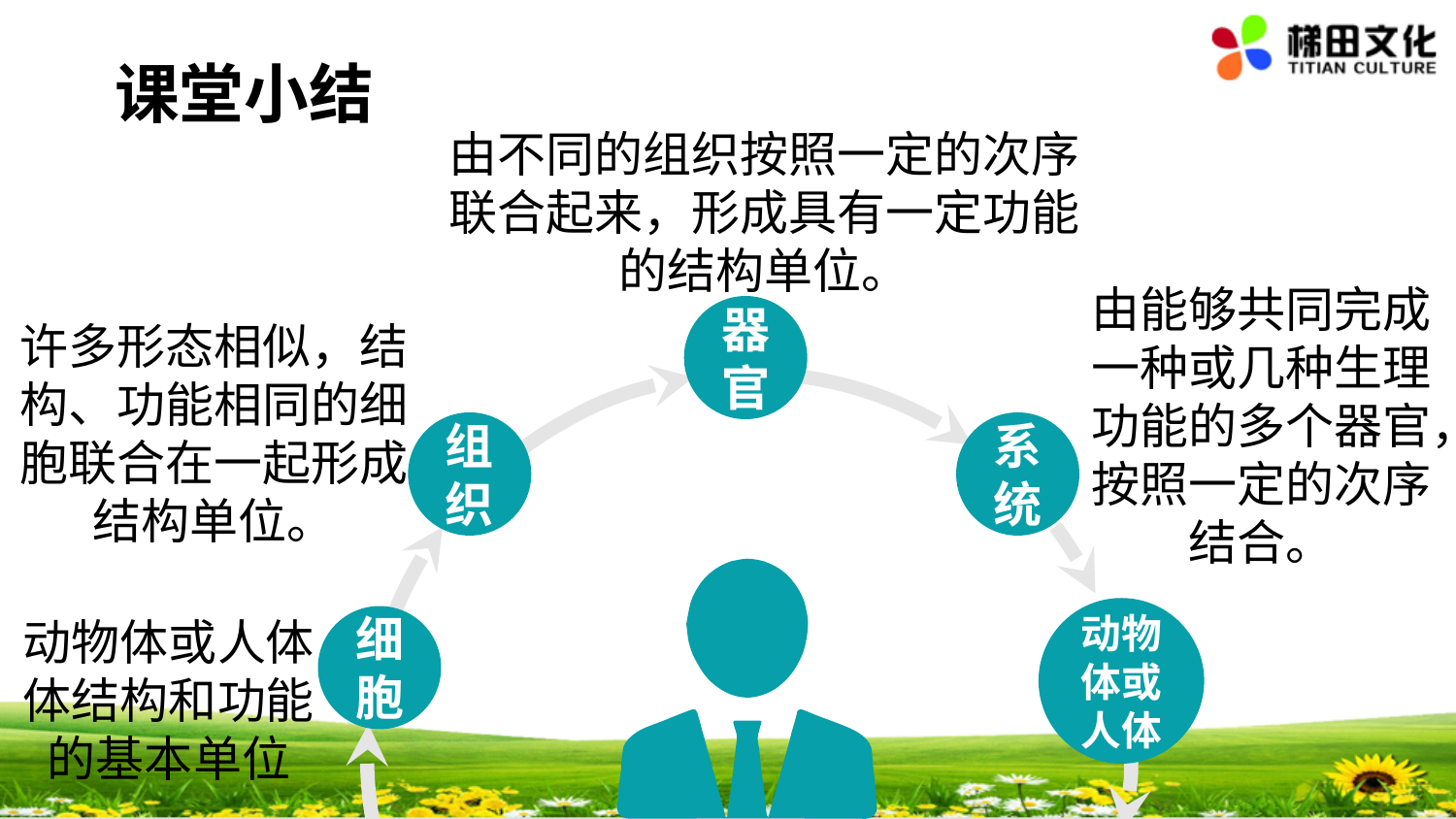

#
课堂小结
由不同的组织按照一定的次序联合起来，形成具有一定功能的结构单位。
由能够共同完成一种或几种生理功能的多个器官，按照一定的次序结合。
器官
许多形态相似，结构、功能相同的细胞联合在一起形成结构单位。

组织
系统

动物体或人体
动物体或人体体结构和功能的基本单位
细胞